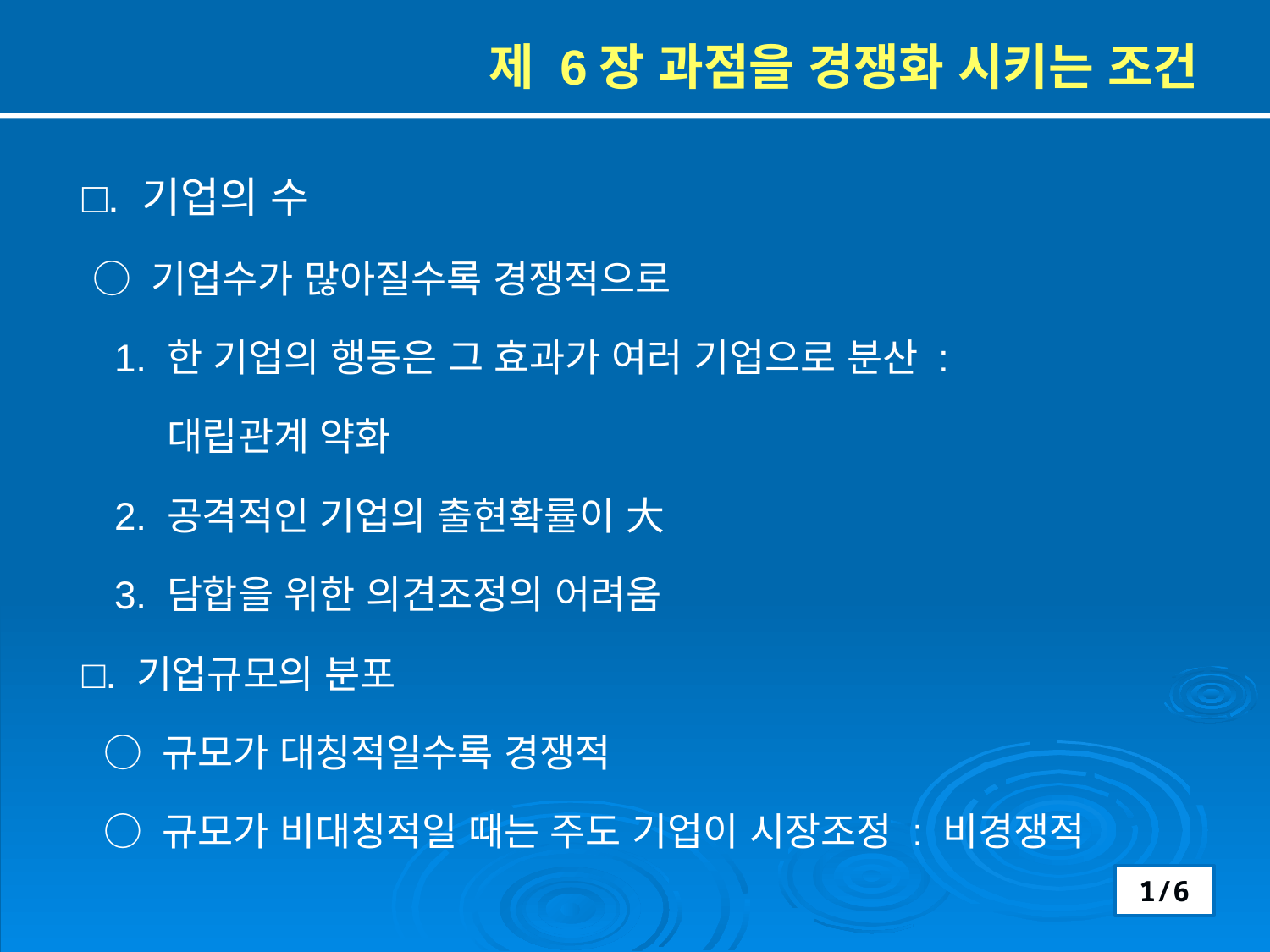

제 6장 과점을 경쟁화 시키는 조건

□. 기업의 수
 ○ 기업수가 많아질수록 경쟁적으로
   1. 한 기업의 행동은 그 효과가 여러 기업으로 분산 :
       대립관계 약화
   2. 공격적인 기업의 출현확률이 大
   3. 담합을 위한 의견조정의 어려움
□. 기업규모의 분포
  ○ 규모가 대칭적일수록 경쟁적
  ○ 규모가 비대칭적일 때는 주도 기업이 시장조정 : 비경쟁적
1/6